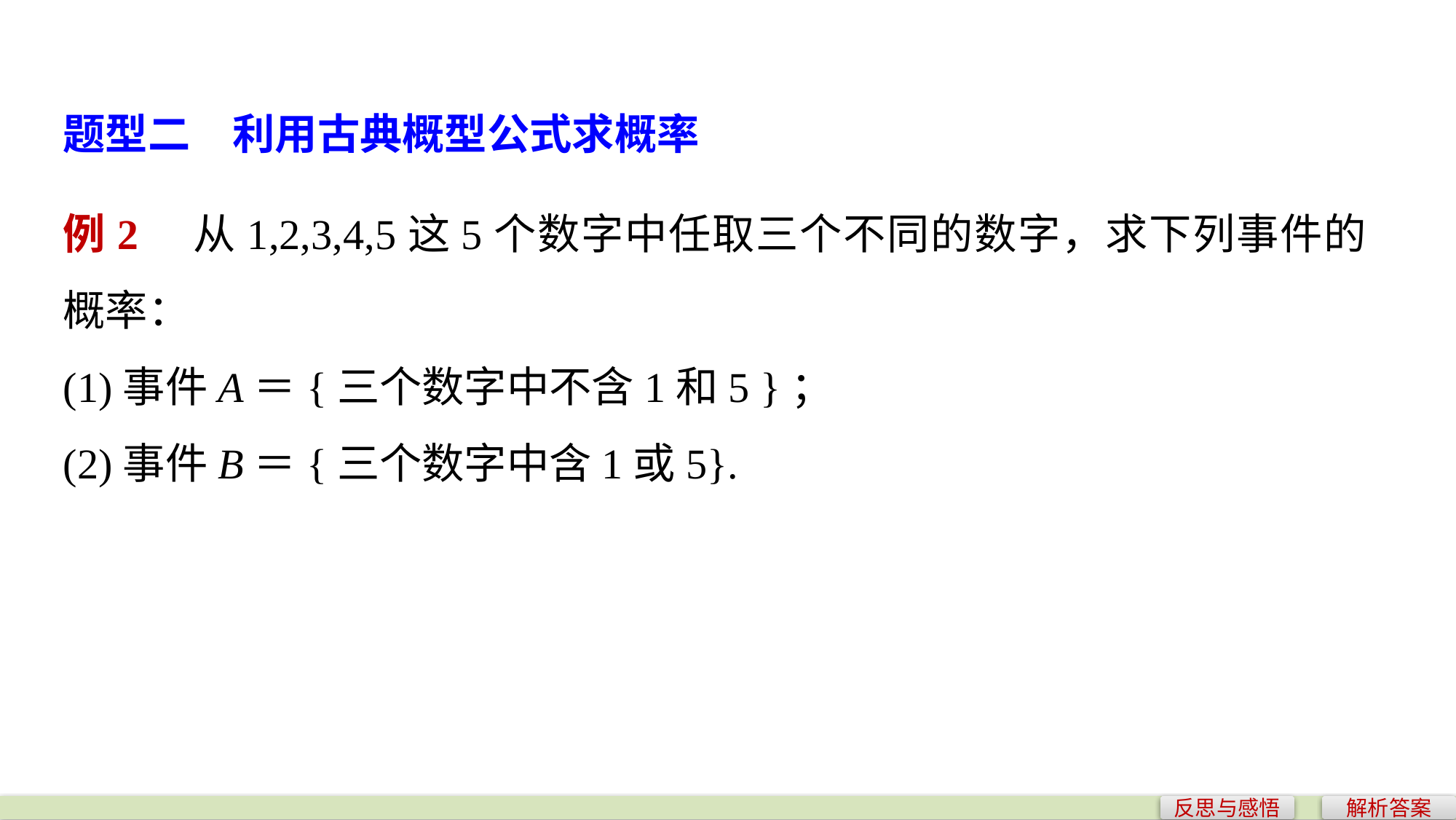

题型二　利用古典概型公式求概率
例2　从1,2,3,4,5这5个数字中任取三个不同的数字，求下列事件的概率：
(1)事件A＝{三个数字中不含1和5 }；
(2)事件B＝{三个数字中含1或5}.
反思与感悟
解析答案